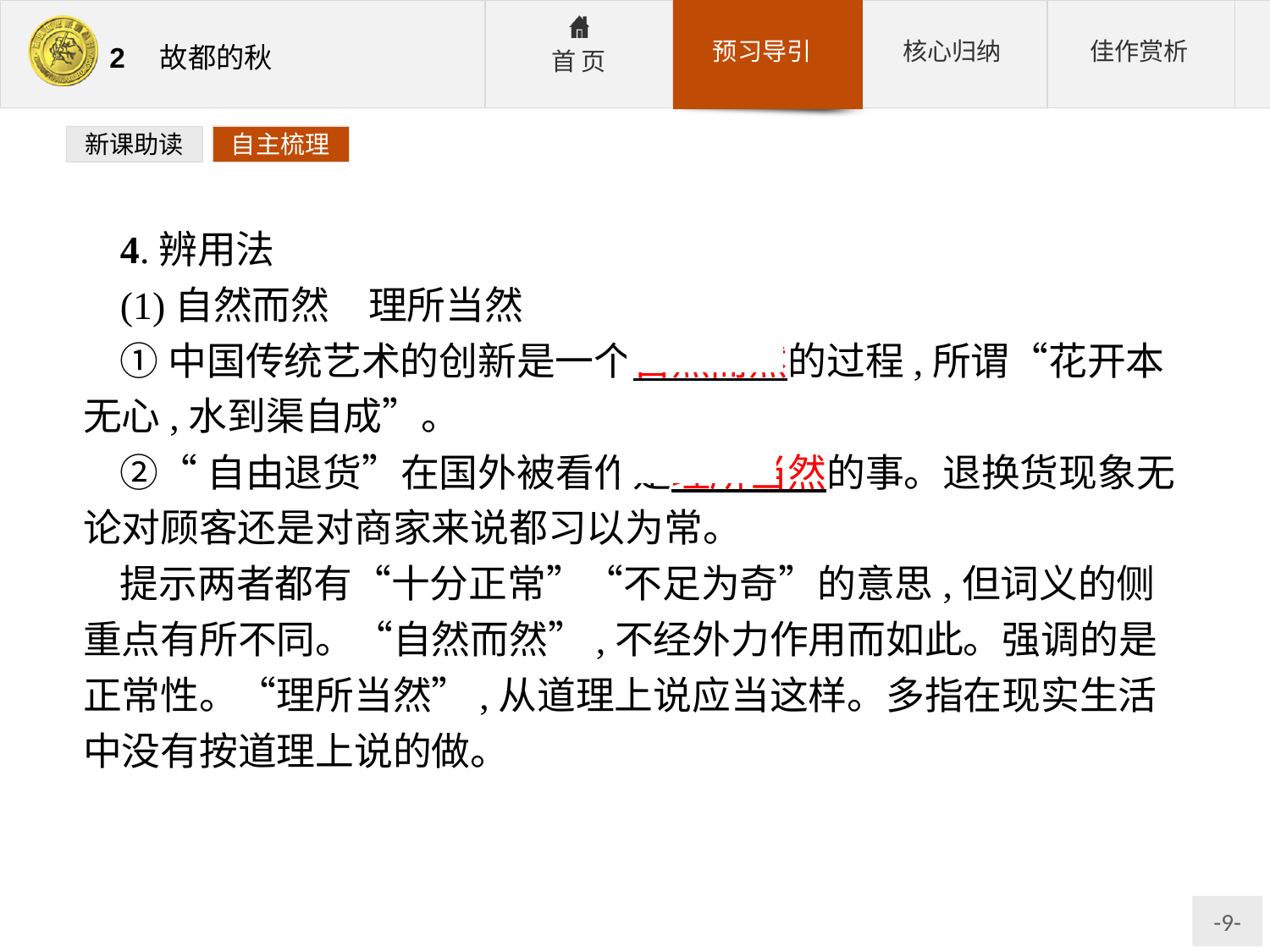

新课助读
自主梳理
4.辨用法
(1)自然而然　理所当然
①中国传统艺术的创新是一个自然而然的过程,所谓“花开本无心,水到渠自成”。
②“自由退货”在国外被看作是理所当然的事。退换货现象无论对顾客还是对商家来说都习以为常。
提示两者都有“十分正常”“不足为奇”的意思,但词义的侧重点有所不同。“自然而然”,不经外力作用而如此。强调的是正常性。“理所当然”,从道理上说应当这样。多指在现实生活中没有按道理上说的做。